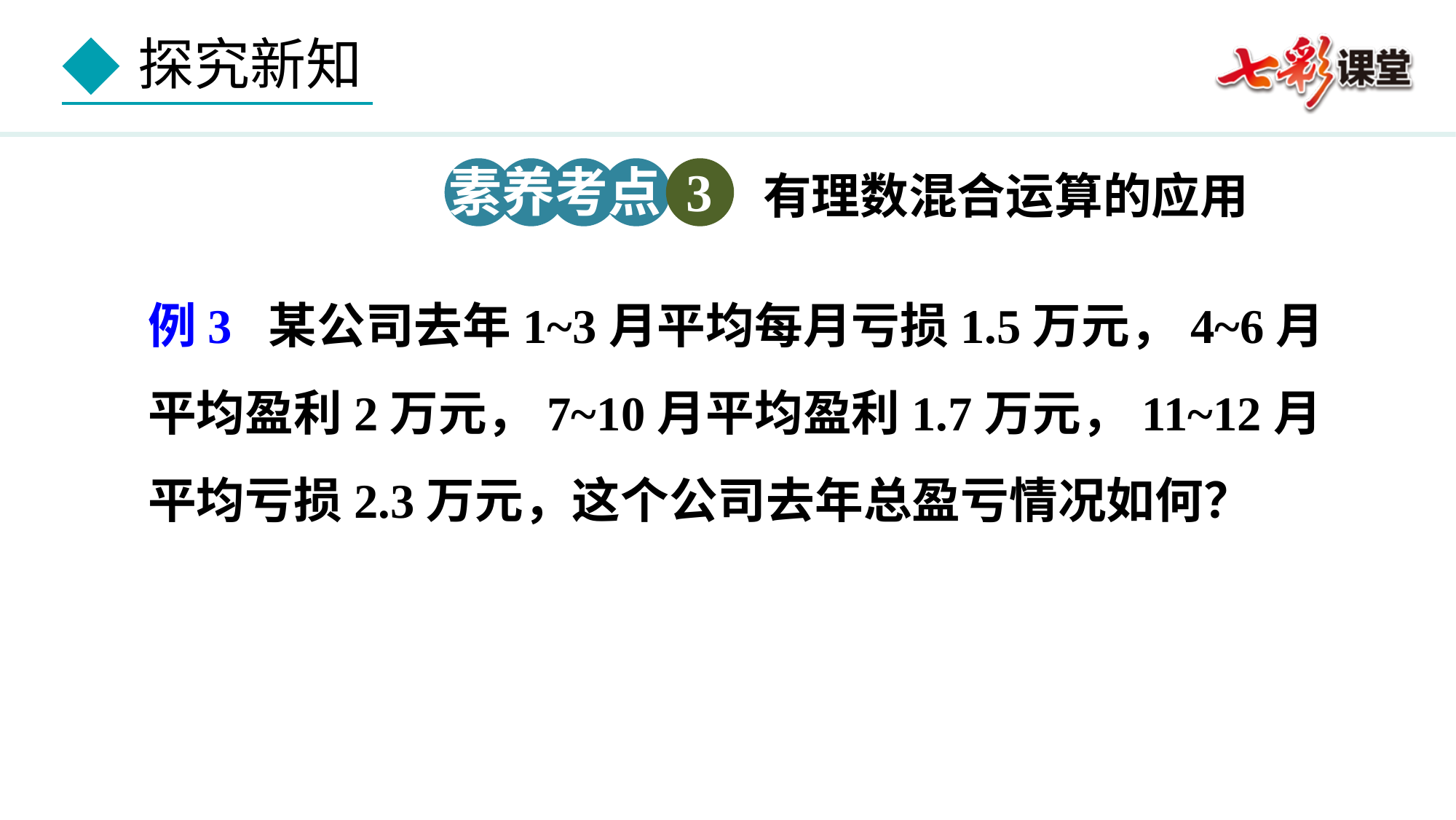

素养考点 3

有理数混合运算的应用
例3  某公司去年1~3月平均每月亏损1.5万元，4~6月平均盈利2万元，7~10月平均盈利1.7万元，11~12月平均亏损2.3万元，这个公司去年总盈亏情况如何？